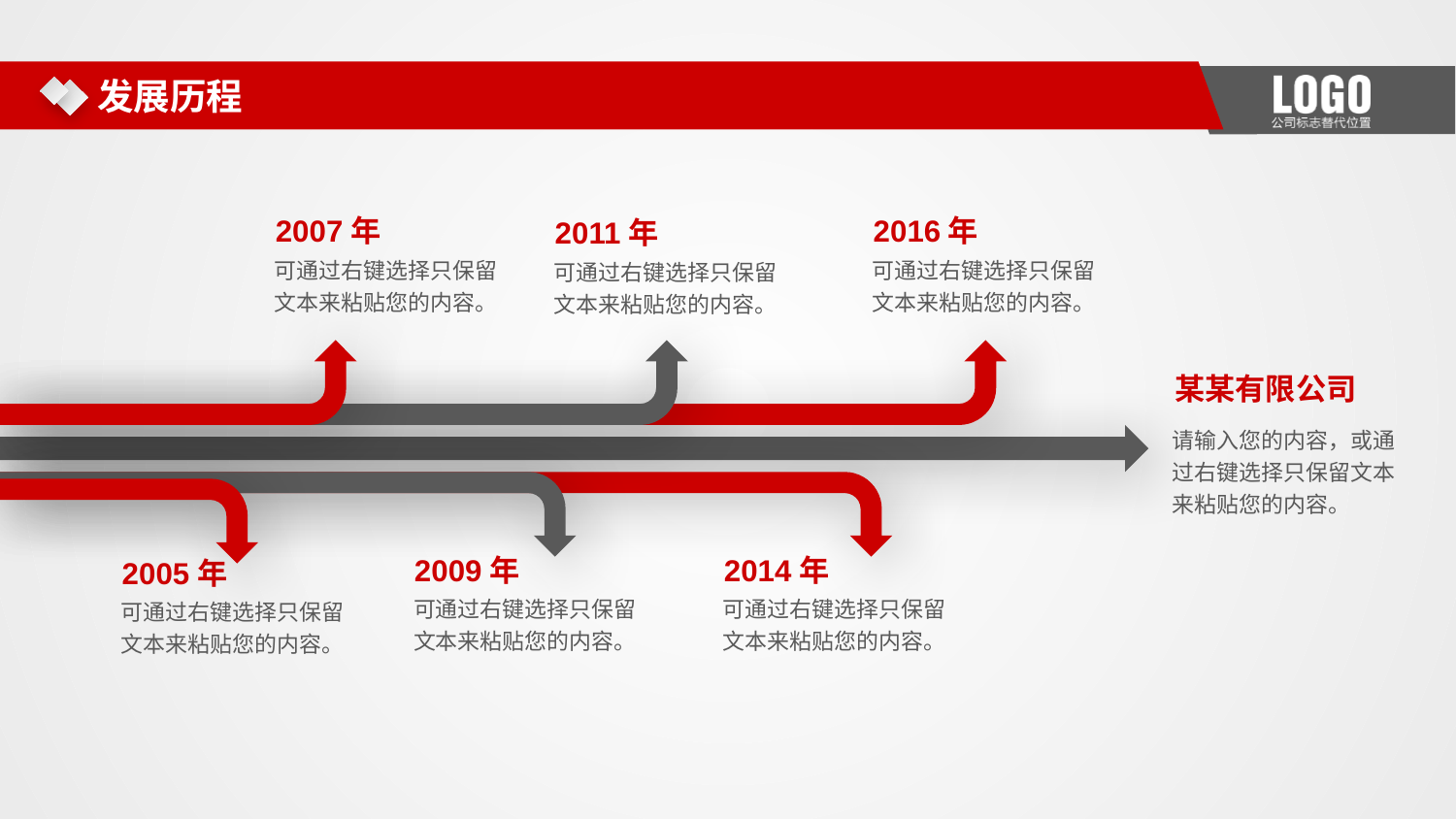

发展历程

2007年
2016年
2011年

可通过右键选择只保留文本来粘贴您的内容。

可通过右键选择只保留文本来粘贴您的内容。

可通过右键选择只保留文本来粘贴您的内容。

某某有限公司

请输入您的内容，或通过右键选择只保留文本来粘贴您的内容。

2009年
2014年
2005年
可通过右键选择只保留文本来粘贴您的内容。

可通过右键选择只保留文本来粘贴您的内容。

可通过右键选择只保留文本来粘贴您的内容。